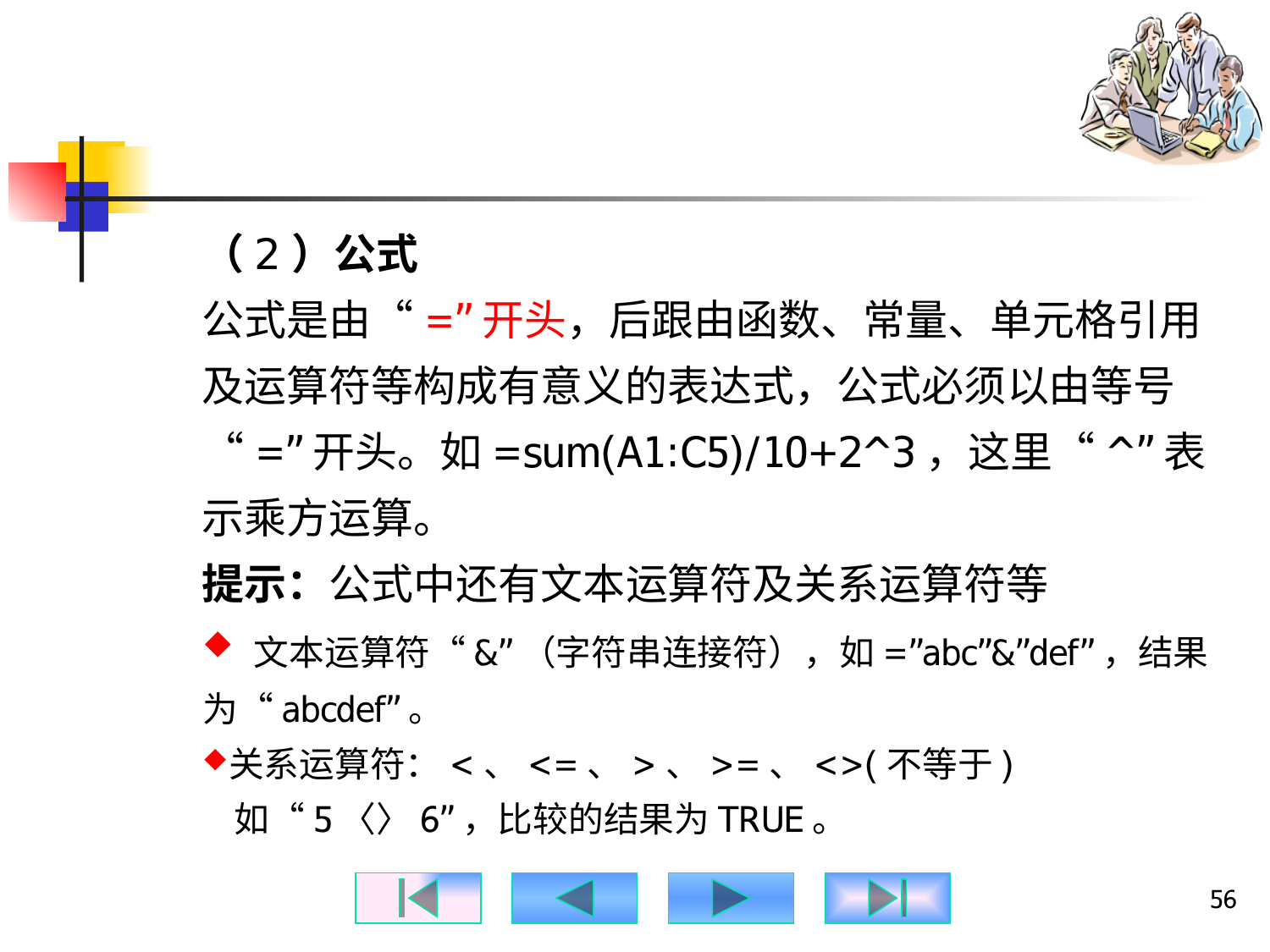

#
（2）公式
公式是由“=”开头，后跟由函数、常量、单元格引用及运算符等构成有意义的表达式，公式必须以由等号“=”开头。如=sum(A1:C5)/10+2^3，这里“^”表示乘方运算。
提示：公式中还有文本运算符及关系运算符等
 文本运算符“&”（字符串连接符），如=”abc”&”def”，结果为“abcdef”。
关系运算符：<、<=、>、>=、<>(不等于)
   如“5〈〉6”，比较的结果为TRUE。

56